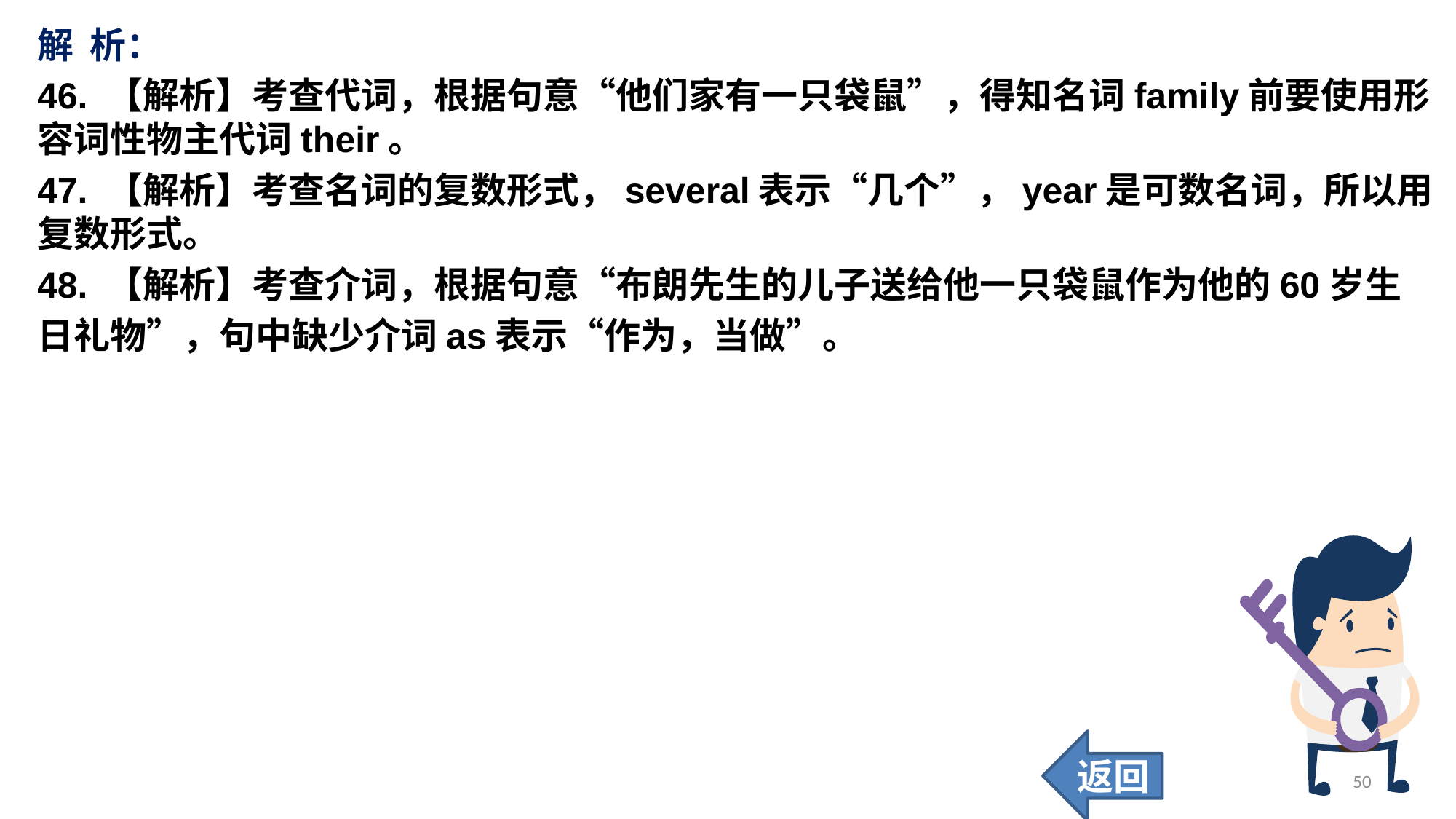

解  析：
46. 【解析】考查代词，根据句意“他们家有一只袋鼠”，得知名词family前要使用形容词性物主代词their。
47. 【解析】考查名词的复数形式，several表示“几个”，year是可数名词，所以用复数形式。
48. 【解析】考查介词，根据句意“布朗先生的儿子送给他一只袋鼠作为他的60岁生
日礼物”，句中缺少介词as表示“作为，当做”。

返回
50